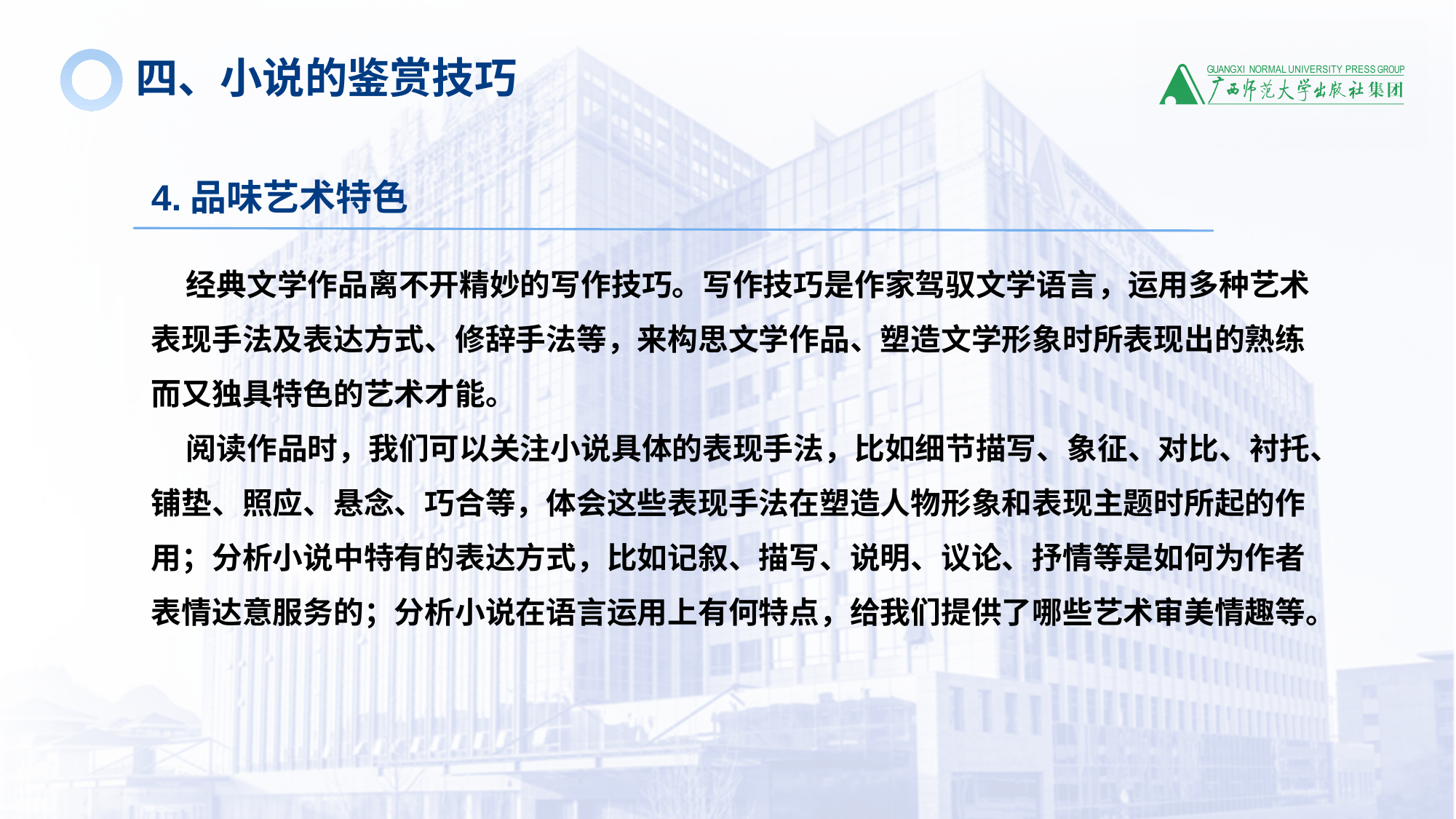

四、小说的鉴赏技巧

4.品味艺术特色
    经典文学作品离不开精妙的写作技巧。写作技巧是作家驾驭文学语言，运用多种艺术表现手法及表达方式、修辞手法等，来构思文学作品、塑造文学形象时所表现出的熟练而又独具特色的艺术才能。
    阅读作品时，我们可以关注小说具体的表现手法，比如细节描写、象征、对比、衬托、铺垫、照应、悬念、巧合等，体会这些表现手法在塑造人物形象和表现主题时所起的作用；分析小说中特有的表达方式，比如记叙、描写、说明、议论、抒情等是如何为作者表情达意服务的；分析小说在语言运用上有何特点，给我们提供了哪些艺术审美情趣等。